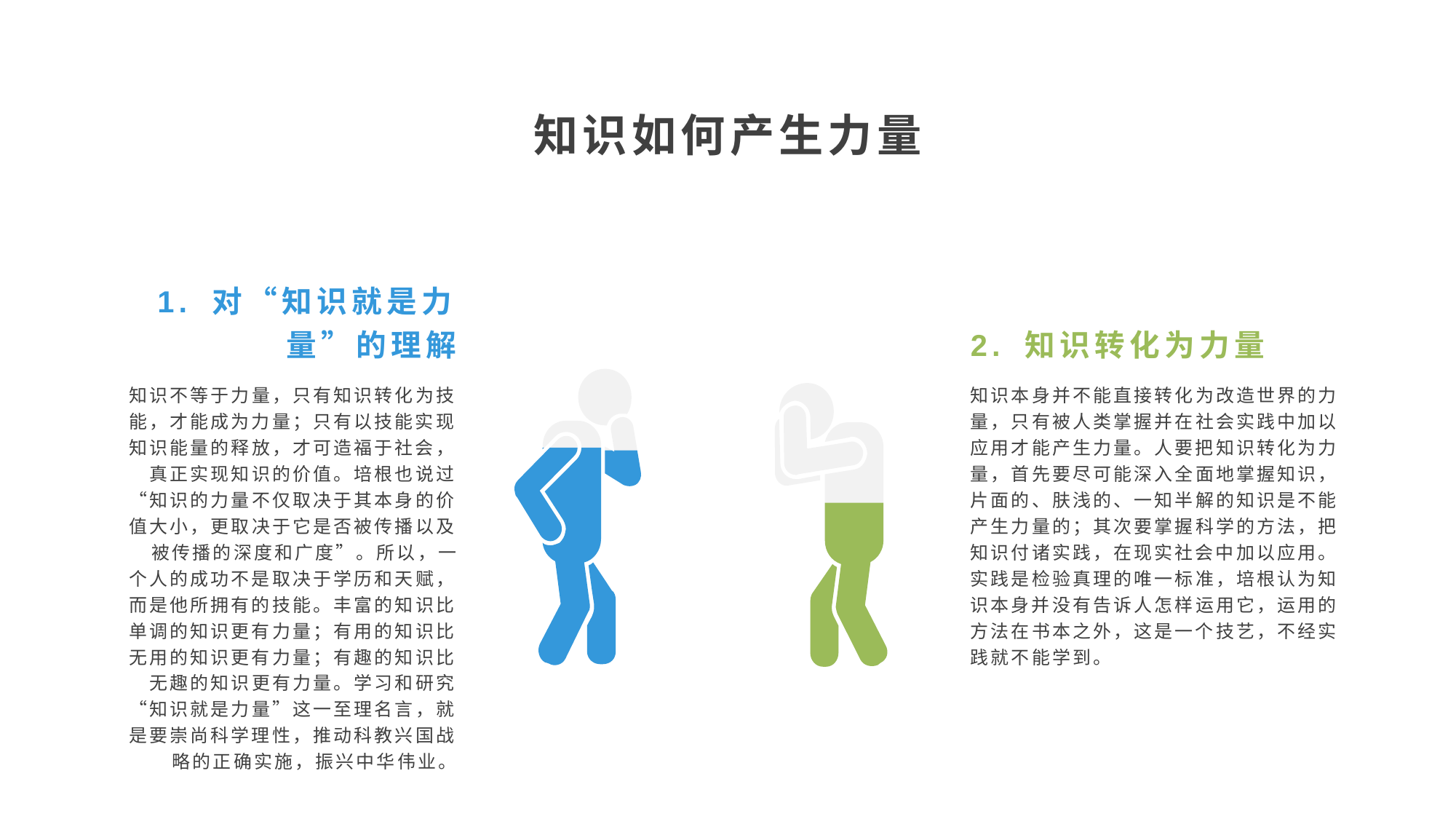

知识如何产生力量
1. 对“知识就是力量”的理解
2. 知识转化为力量
知识不等于力量，只有知识转化为技能，才能成为力量；只有以技能实现知识能量的释放，才可造福于社会，真正实现知识的价值。培根也说过“知识的力量不仅取决于其本身的价值大小，更取决于它是否被传播以及被传播的深度和广度”。所以，一
个人的成功不是取决于学历和天赋，而是他所拥有的技能。丰富的知识比单调的知识更有力量；有用的知识比无用的知识更有力量；有趣的知识比无趣的知识更有力量。学习和研究“知识就是力量”这一至理名言，就是要崇尚科学理性，推动科教兴国战略的正确实施，振兴中华伟业。
知识本身并不能直接转化为改造世界的力量，只有被人类掌握并在社会实践中加以应用才能产生力量。人要把知识转化为力量，首先要尽可能深入全面地掌握知识，
片面的、肤浅的、一知半解的知识是不能产生力量的；其次要掌握科学的方法，把知识付诸实践，在现实社会中加以应用。实践是检验真理的唯一标准，培根认为知识本身并没有告诉人怎样运用它，运用的方法在书本之外，这是一个技艺，不经实践就不能学到。